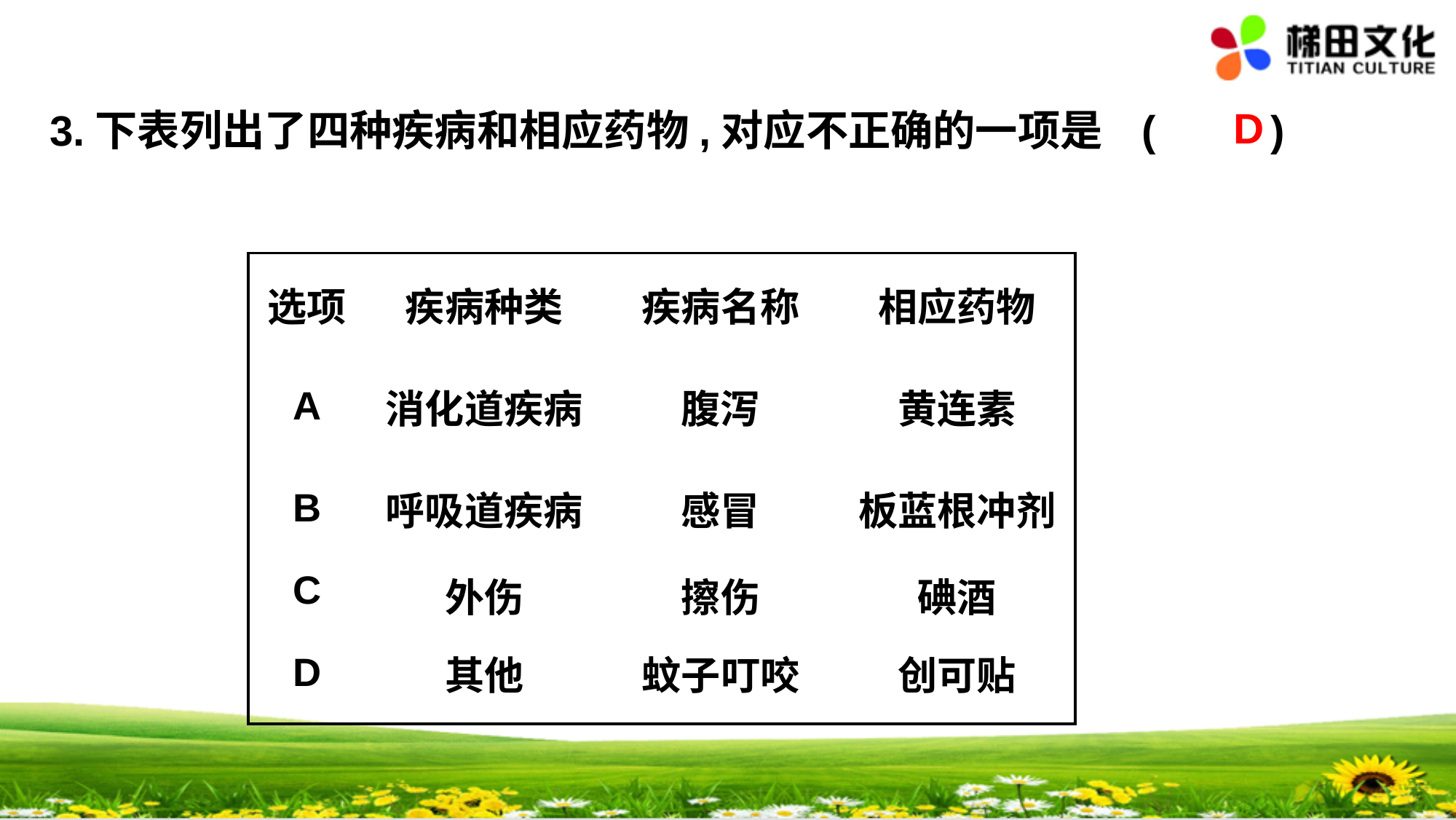

D
3.下表列出了四种疾病和相应药物,对应不正确的一项是	(　 　)
| 选项 | 疾病种类 | 疾病名称 | 相应药物 |
| --- | --- | --- | --- |
| A | 消化道疾病 | 腹泻 | 黄连素 |
| B | 呼吸道疾病 | 感冒 | 板蓝根冲剂 |
| C | 外伤 | 擦伤 | 碘酒 |
| D | 其他 | 蚊子叮咬 | 创可贴 |